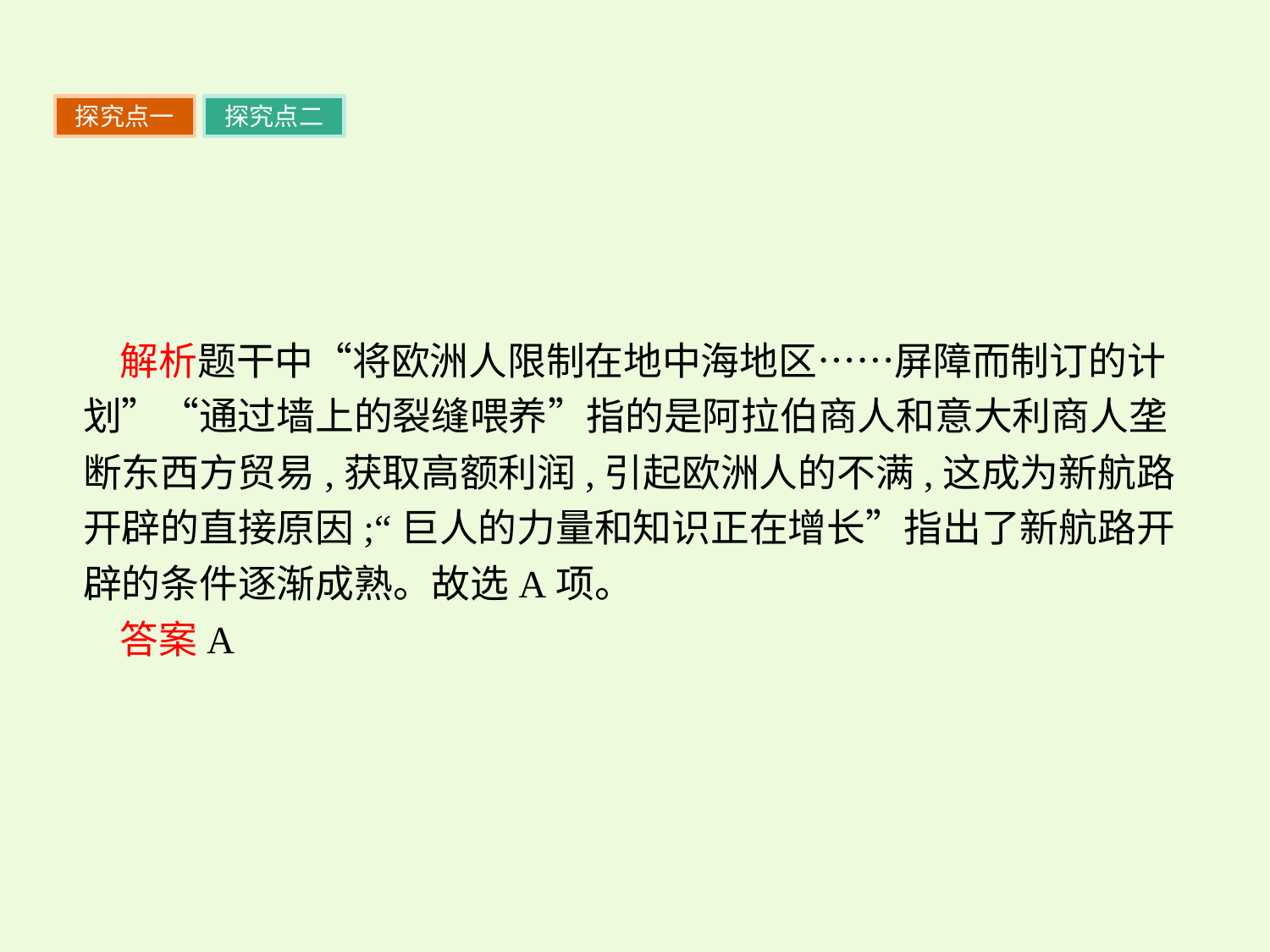

探究点一
探究点二
解析题干中“将欧洲人限制在地中海地区……屏障而制订的计划”“通过墙上的裂缝喂养”指的是阿拉伯商人和意大利商人垄断东西方贸易,获取高额利润,引起欧洲人的不满,这成为新航路开辟的直接原因;“巨人的力量和知识正在增长”指出了新航路开辟的条件逐渐成熟。故选A项。
答案A